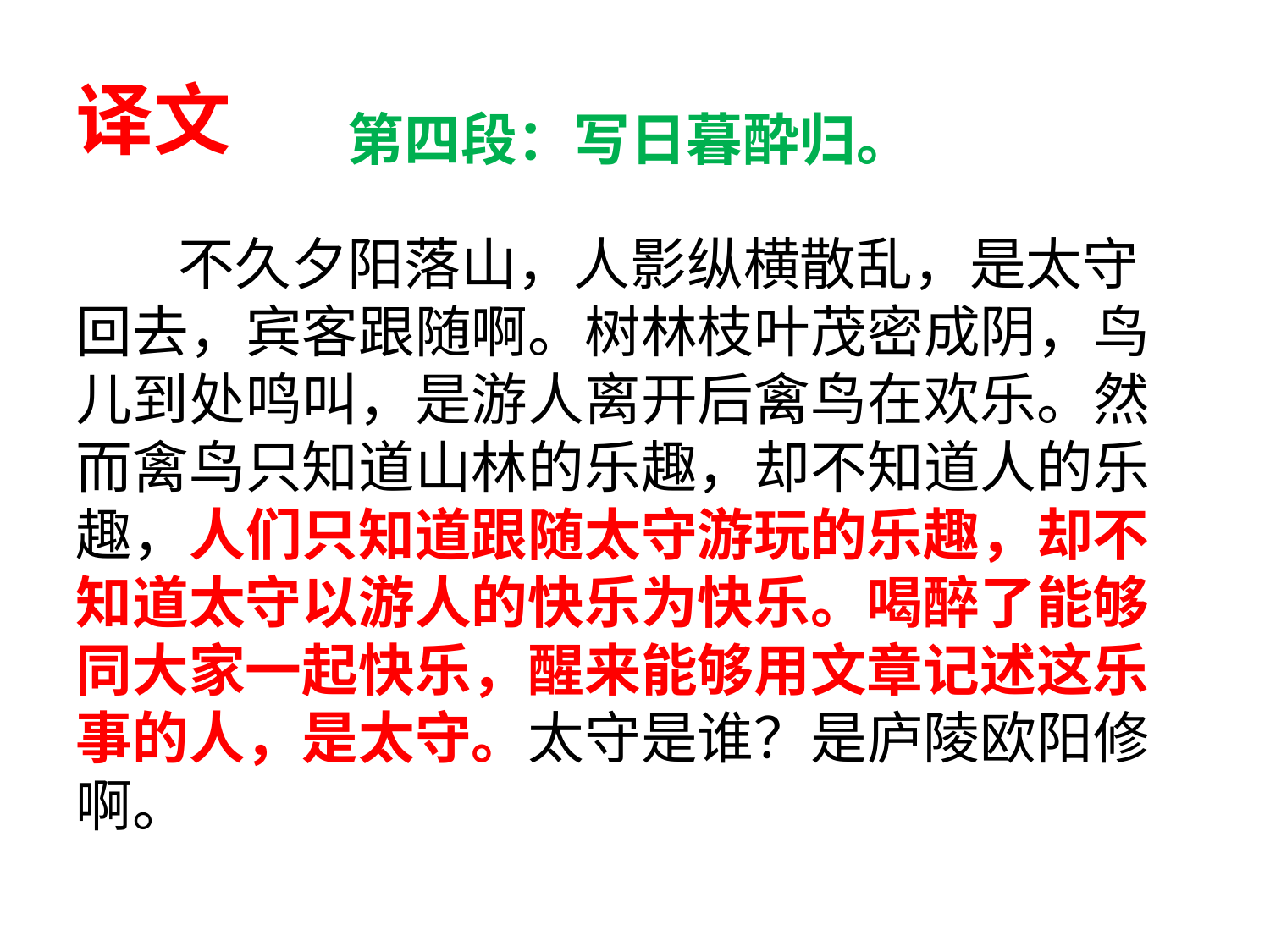

# 译文
第四段：写日暮酔归。
       不久夕阳落山，人影纵横散乱，是太守回去，宾客跟随啊。树林枝叶茂密成阴，鸟儿到处鸣叫，是游人离开后禽鸟在欢乐。然而禽鸟只知道山林的乐趣，却不知道人的乐趣，人们只知道跟随太守游玩的乐趣，却不知道太守以游人的快乐为快乐。喝醉了能够同大家一起快乐，醒来能够用文章记述这乐事的人，是太守。太守是谁？是庐陵欧阳修啊。